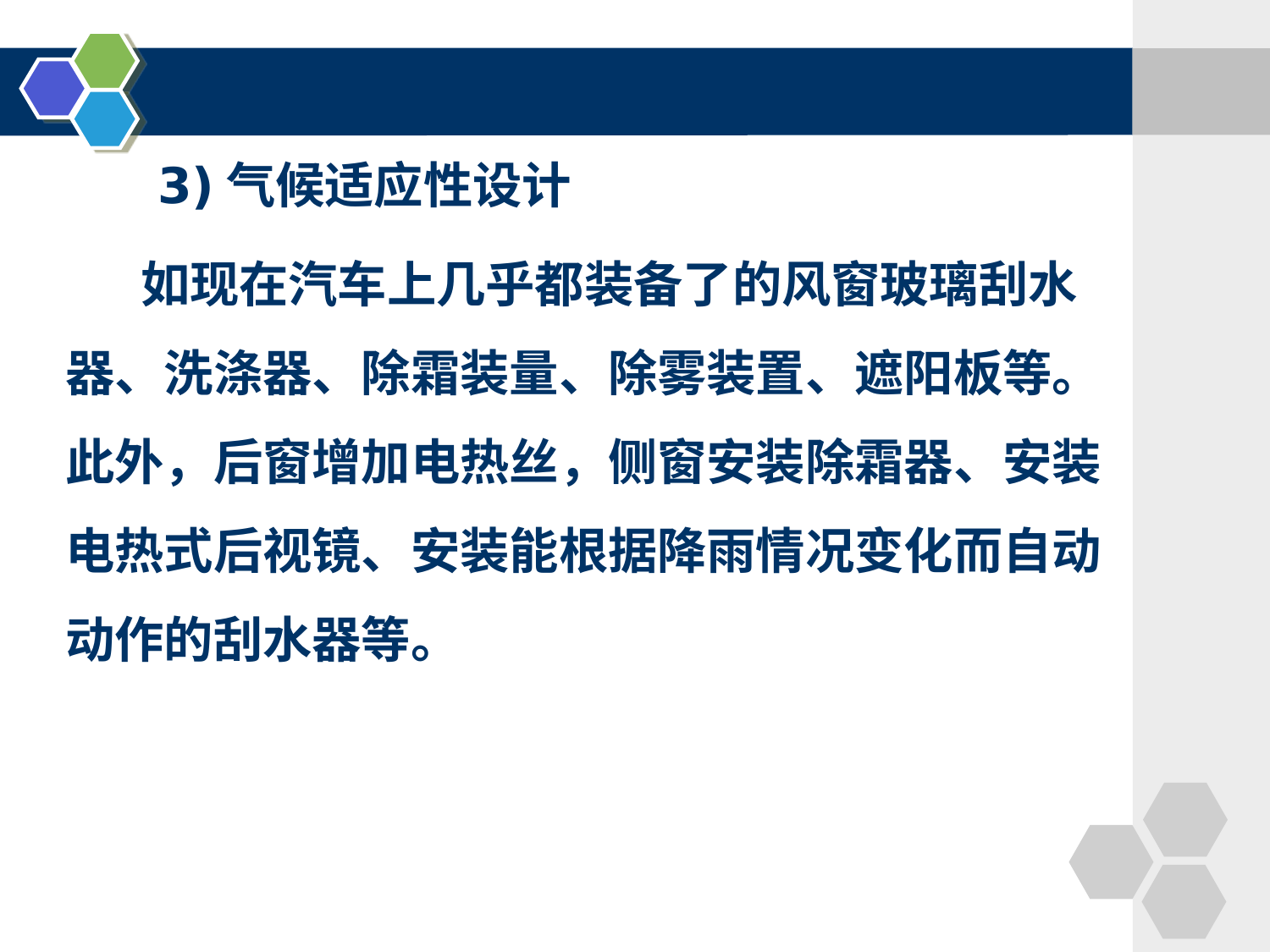

3)气候适应性设计
如现在汽车上几乎都装备了的风窗玻璃刮水器、洗涤器、除霜装量、除雾装置、遮阳板等。此外，后窗增加电热丝，侧窗安装除霜器、安装电热式后视镜、安装能根据降雨情况变化而自动动作的刮水器等。